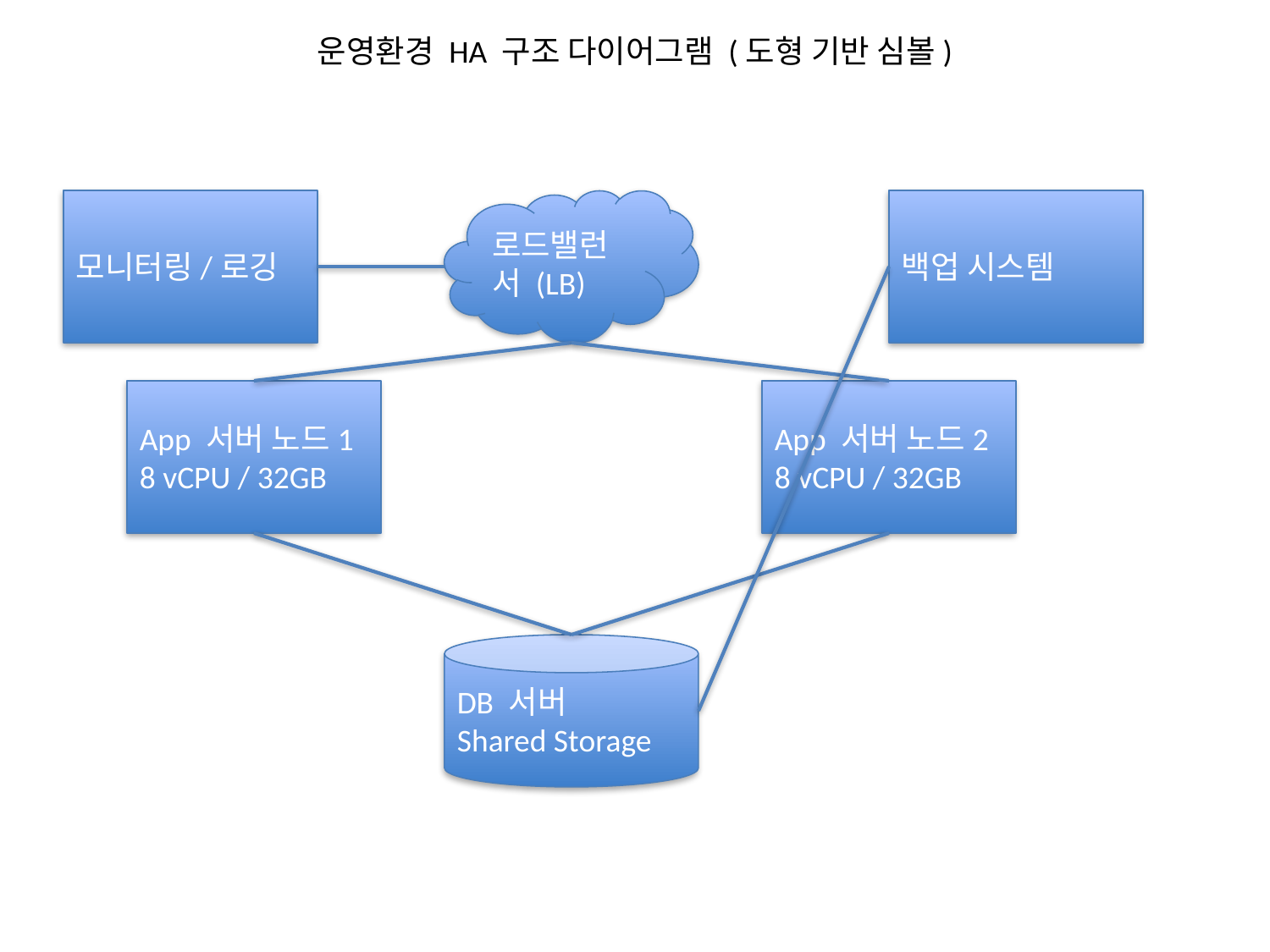

운영환경 HA 구조 다이어그램 (도형 기반 심볼)
모니터링/로깅
로드밸런서 (LB)
백업 시스템
App 서버 노드1
8 vCPU / 32GB
App 서버 노드2
8 vCPU / 32GB
DB 서버
Shared Storage